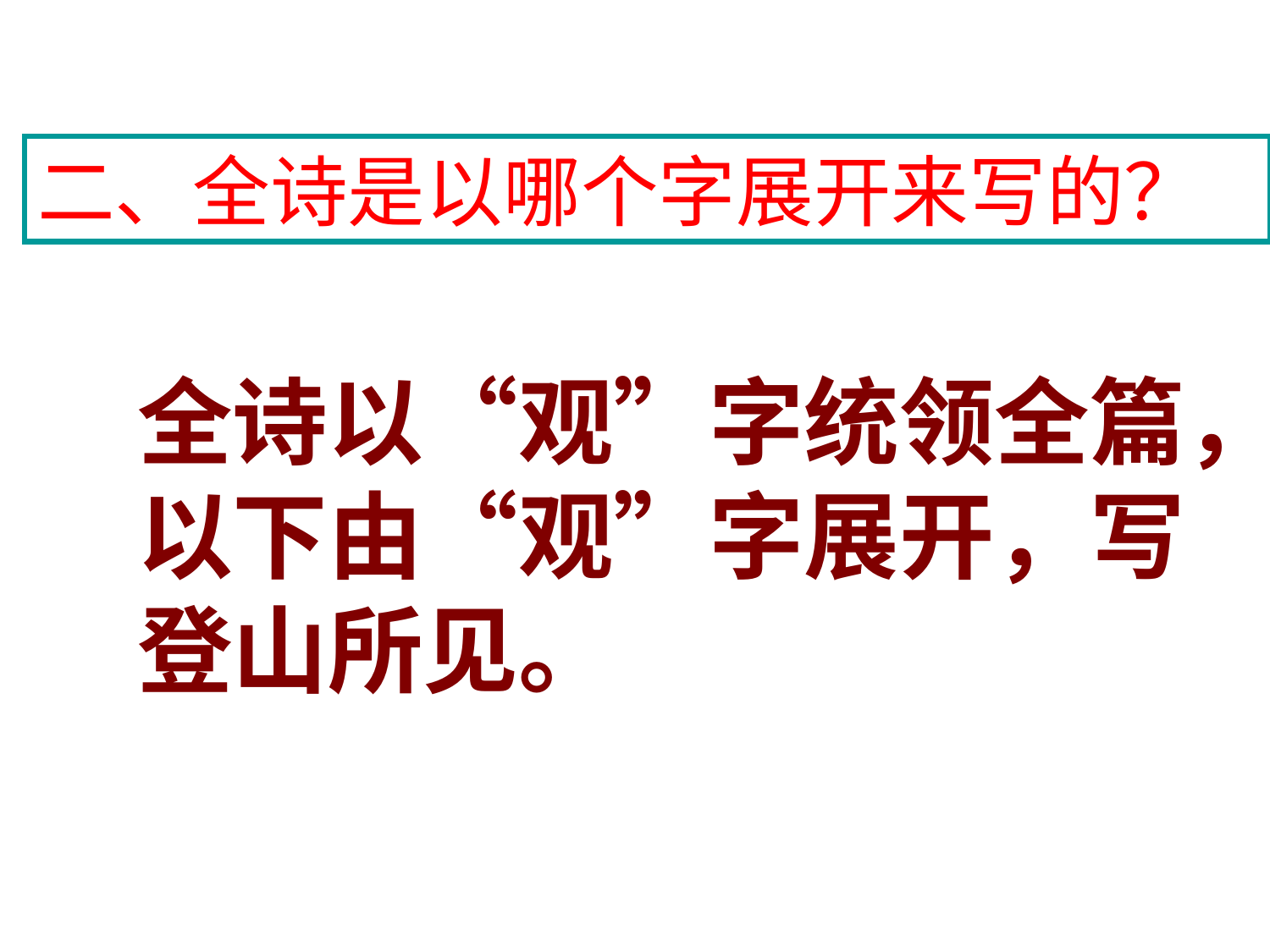

二、全诗是以哪个字展开来写的？

全诗以“观”字统领全篇，以下由“观”字展开，写登山所见。